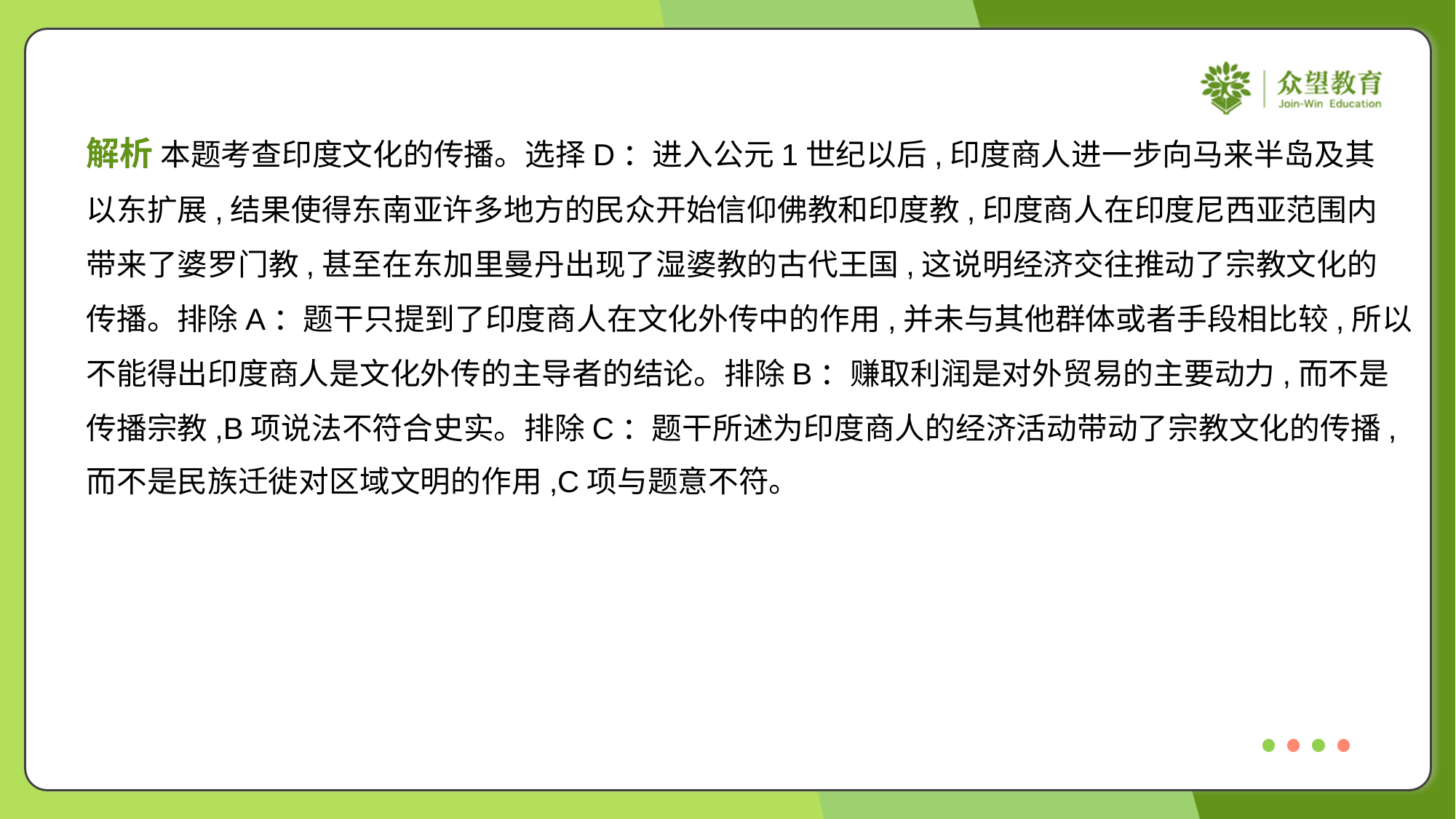

解析 本题考查印度文化的传播。选择D：进入公元1世纪以后,印度商人进一步向马来半岛及其
以东扩展,结果使得东南亚许多地方的民众开始信仰佛教和印度教,印度商人在印度尼西亚范围内
带来了婆罗门教,甚至在东加里曼丹出现了湿婆教的古代王国,这说明经济交往推动了宗教文化的
传播。排除A：题干只提到了印度商人在文化外传中的作用,并未与其他群体或者手段相比较,所以
不能得出印度商人是文化外传的主导者的结论。排除B：赚取利润是对外贸易的主要动力,而不是
传播宗教,B项说法不符合史实。排除C：题干所述为印度商人的经济活动带动了宗教文化的传播,
而不是民族迁徙对区域文明的作用,C项与题意不符。